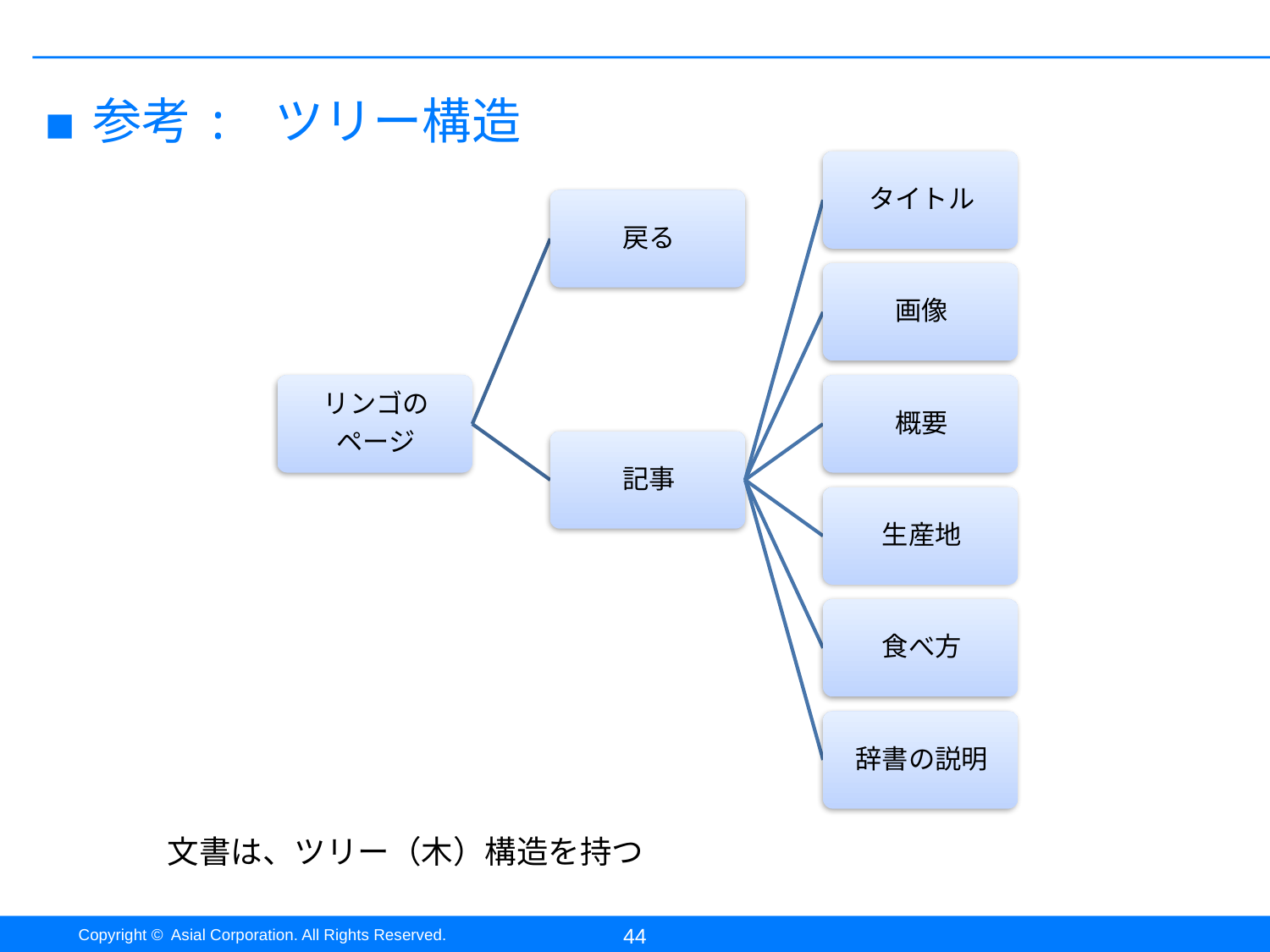

#

参考: ツリー構造
リンゴの
ページ

戻る

記事

タイトル

画像

概要

生産地

食べ方

辞書の説明
文書は、ツリー（木）構造を持つ
44